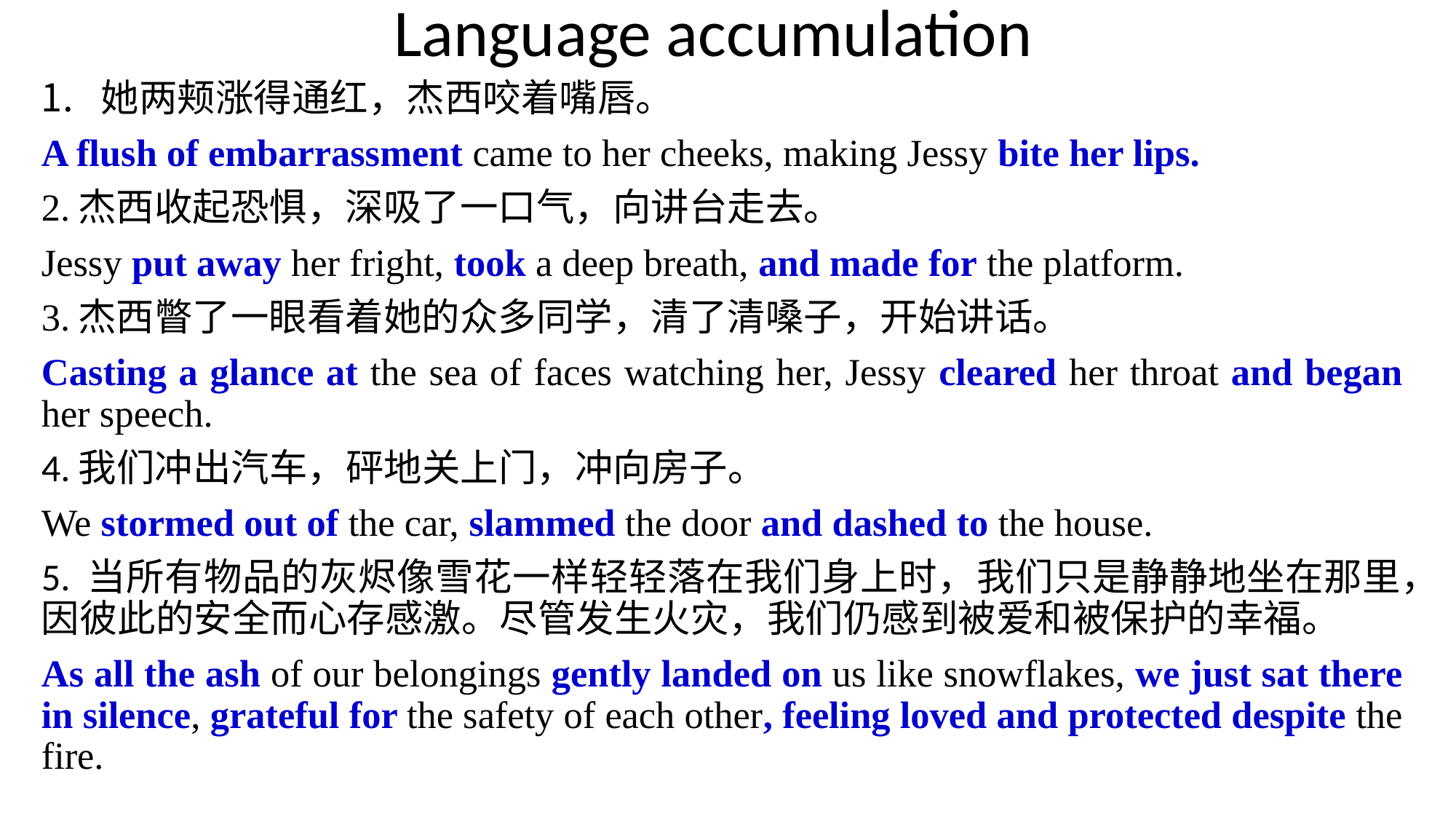

# Language accumulation
她两颊涨得通红，杰西咬着嘴唇。
A flush of embarrassment came to her cheeks, making Jessy bite her lips.
2.杰西收起恐惧，深吸了一口气，向讲台走去。
Jessy put away her fright, took a deep breath, and made for the platform.
3.杰西瞥了一眼看着她的众多同学，清了清嗓子，开始讲话。
Casting a glance at the sea of faces watching her, Jessy cleared her throat and began her speech.
4.我们冲出汽车，砰地关上门，冲向房子。
We stormed out of the car, slammed the door and dashed to the house.
5. 当所有物品的灰烬像雪花一样轻轻落在我们身上时，我们只是静静地坐在那里，因彼此的安全而心存感激。尽管发生火灾，我们仍感到被爱和被保护的幸福。
As all the ash of our belongings gently landed on us like snowflakes, we just sat there in silence, grateful for the safety of each other, feeling loved and protected despite the fire.